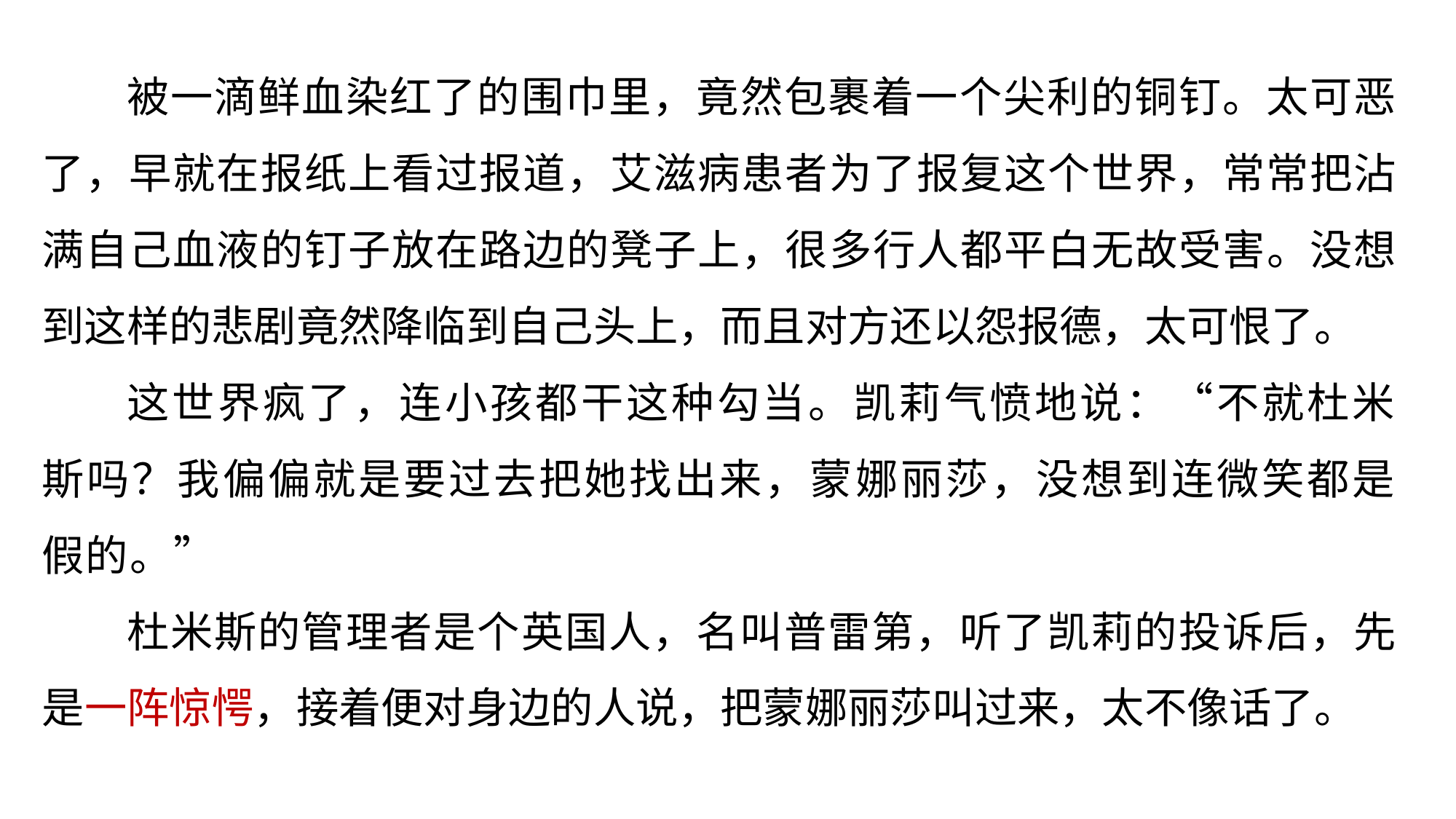

被一滴鲜血染红了的围巾里，竟然包裹着一个尖利的铜钉。太可恶了，早就在报纸上看过报道，艾滋病患者为了报复这个世界，常常把沾满自己血液的钉子放在路边的凳子上，很多行人都平白无故受害。没想到这样的悲剧竟然降临到自己头上，而且对方还以怨报德，太可恨了。
这世界疯了，连小孩都干这种勾当。凯莉气愤地说：“不就杜米斯吗？我偏偏就是要过去把她找出来，蒙娜丽莎，没想到连微笑都是假的。”
杜米斯的管理者是个英国人，名叫普雷第，听了凯莉的投诉后，先是一阵惊愕，接着便对身边的人说，把蒙娜丽莎叫过来，太不像话了。